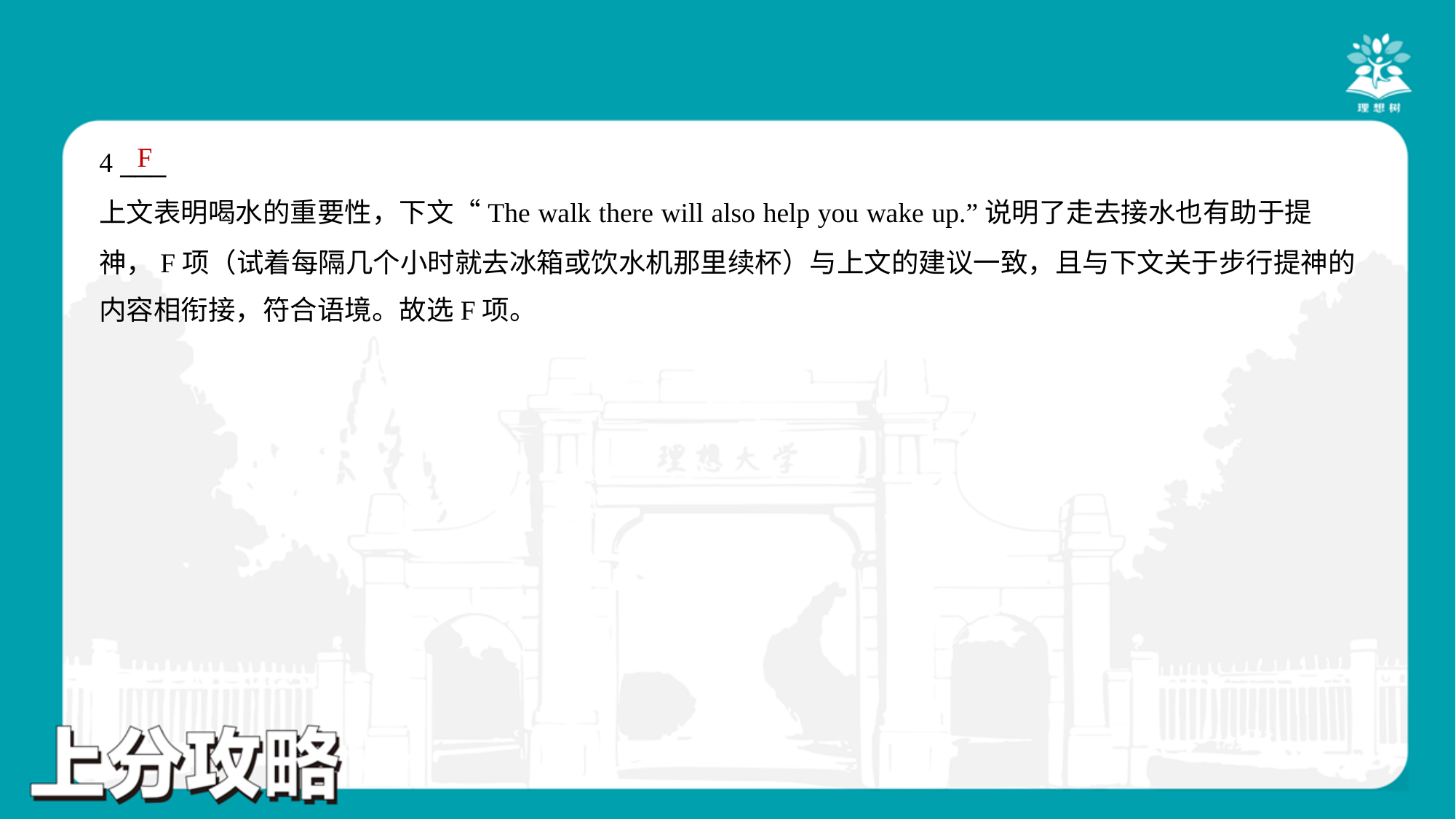

F
4 ___
上文表明喝水的重要性，下文“The walk there will also help you wake up.”说明了走去接水也有助于提
神，F项（试着每隔几个小时就去冰箱或饮水机那里续杯）与上文的建议一致，且与下文关于步行提神的
内容相衔接，符合语境。故选F项。